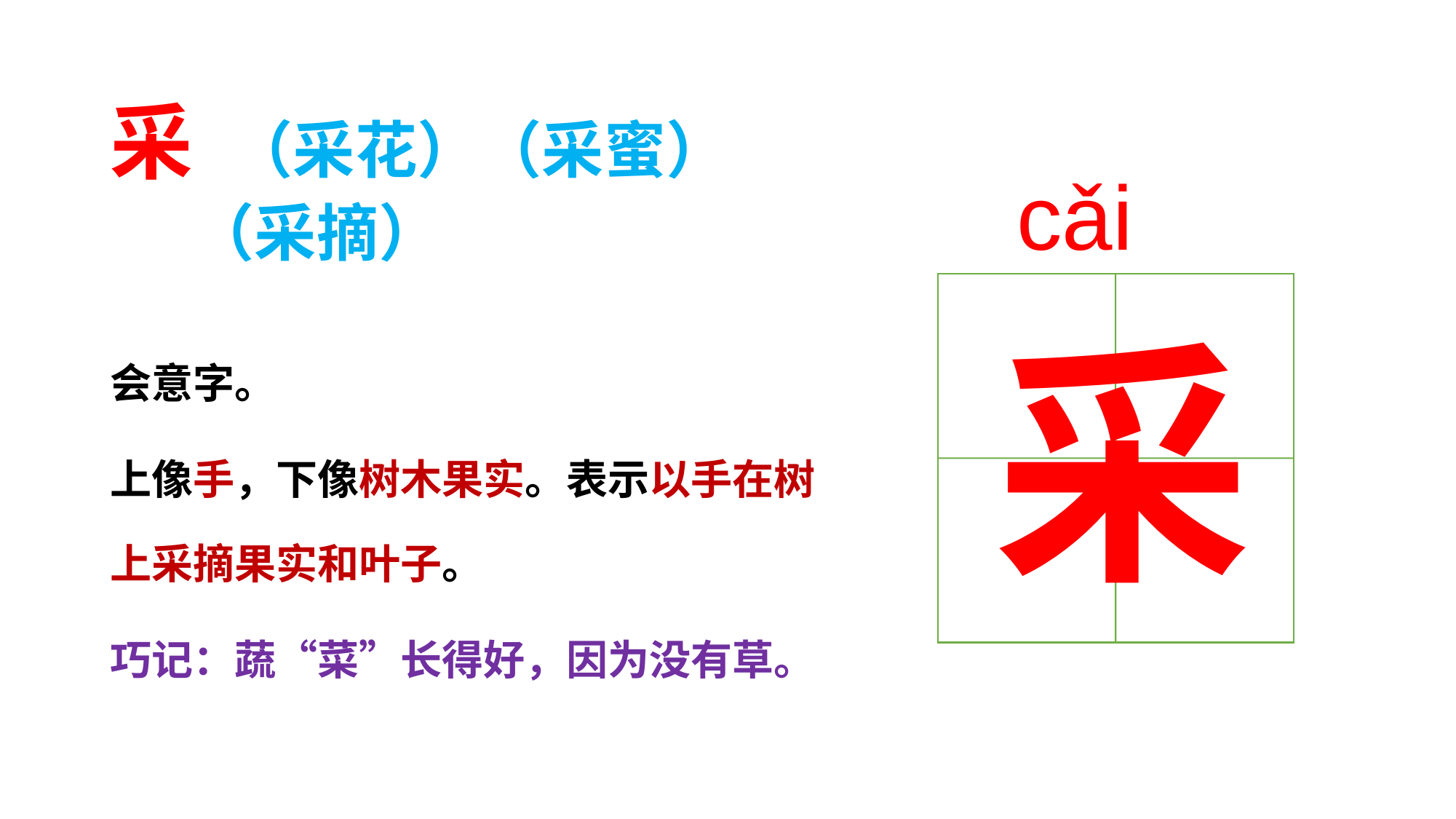

采  （采花）（采蜜）
     （采摘）

会意字。
上像手，下像树木果实。表示以手在树上采摘果实和叶子。
巧记：蔬“菜”长得好，因为没有草。
  cǎi

采